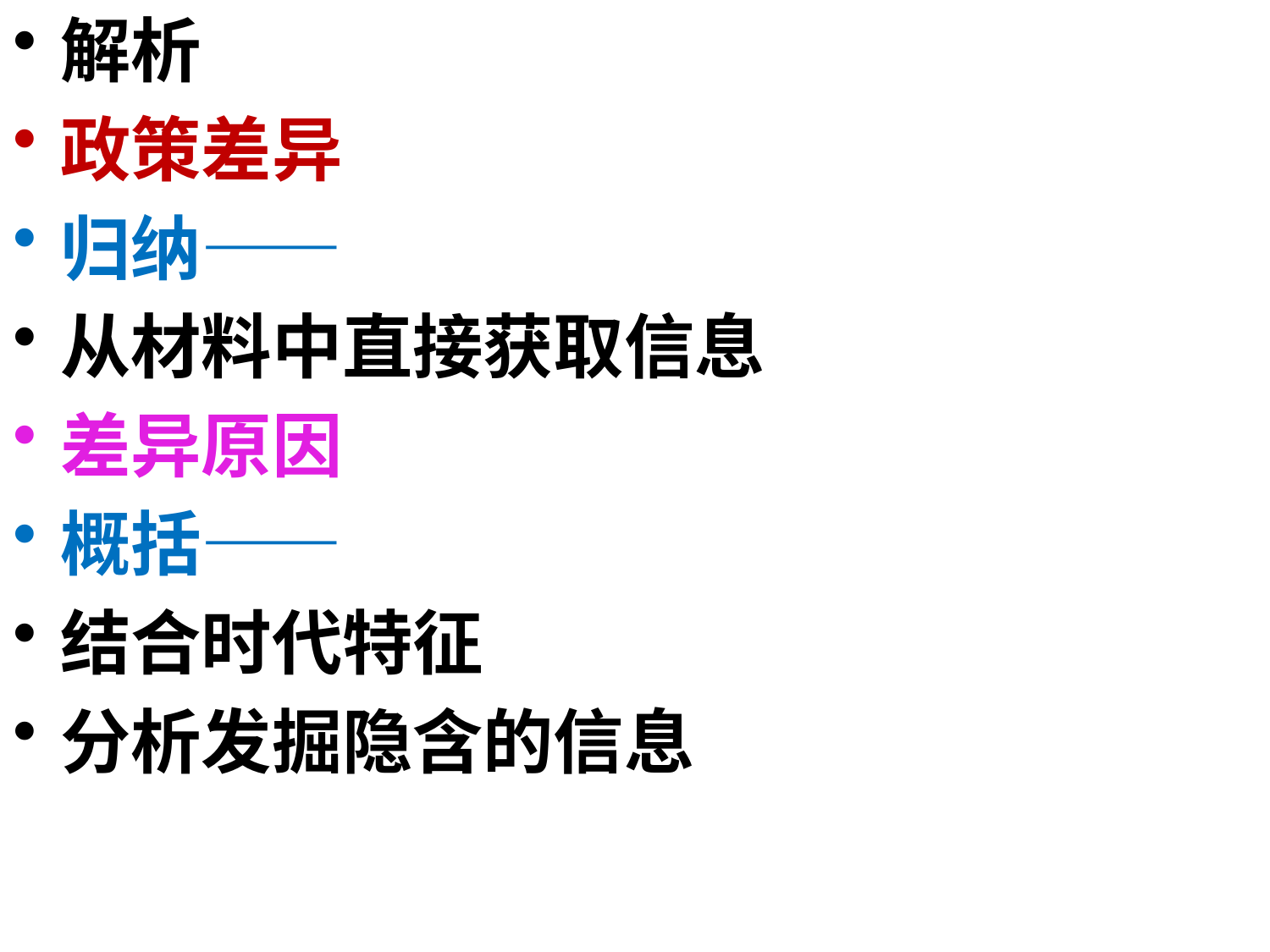

解析
政策差异
归纳——
从材料中直接获取信息
差异原因
概括——
结合时代特征
分析发掘隐含的信息